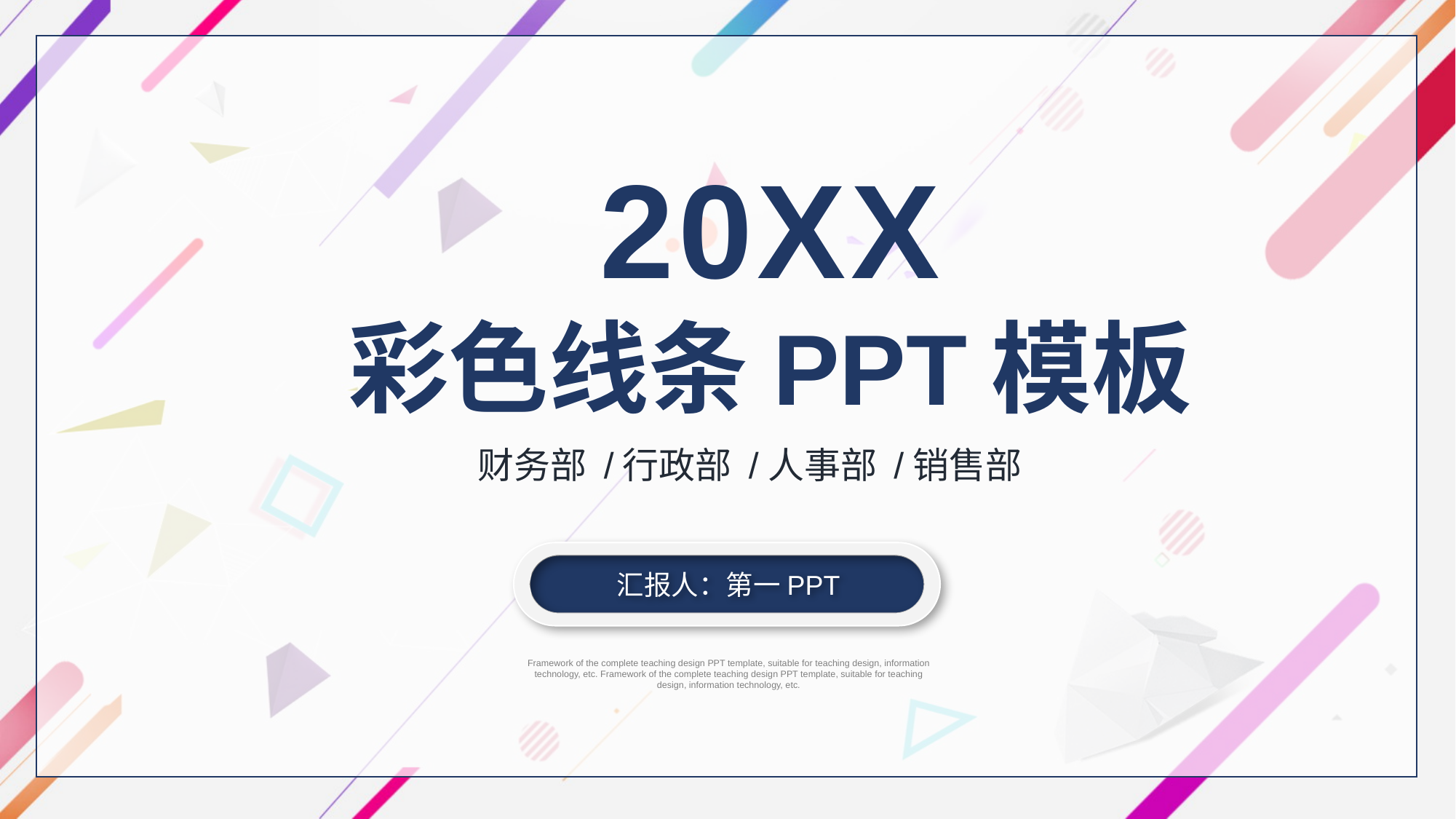

20XX
彩色线条PPT模板
财务部 /行政部 /人事部 /销售部

汇报人：第一PPT
Framework of the complete teaching design PPT template, suitable for teaching design, information technology, etc. Framework of the complete teaching design PPT template, suitable for teaching design, information technology, etc.